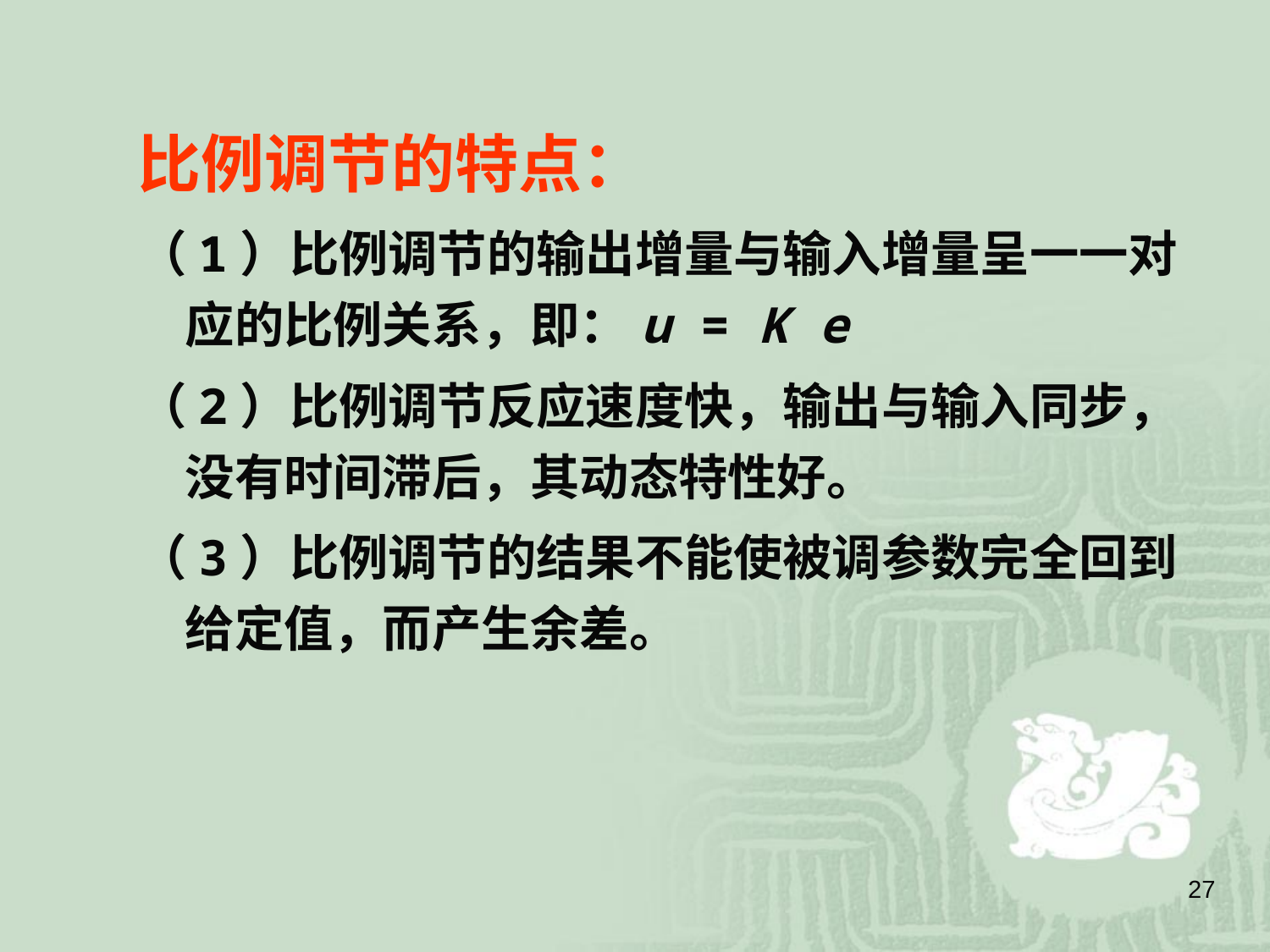

比例调节的特点：
（1）比例调节的输出增量与输入增量呈一一对应的比例关系，即：u = K e
（2）比例调节反应速度快，输出与输入同步，没有时间滞后，其动态特性好。
（3）比例调节的结果不能使被调参数完全回到给定值，而产生余差。
27